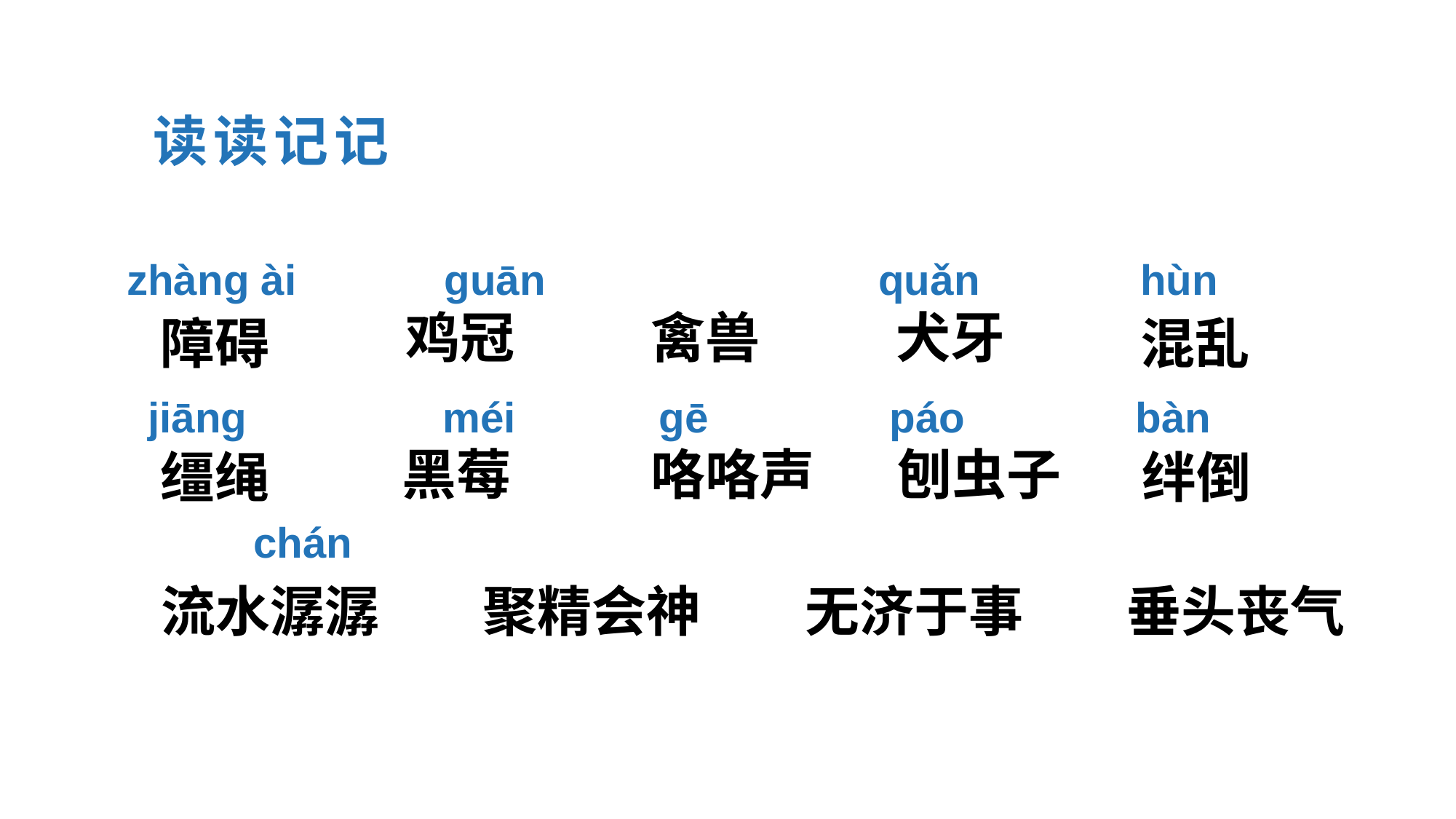

读读记记
zhàng ài
guān
quǎn
hùn
鸡冠
禽兽
犬牙
障碍
混乱
jiāng
méi
gē
páo
bàn
黑莓
咯咯声
刨虫子
缰绳
绊倒
chán
流水潺潺
垂头丧气
聚精会神
无济于事